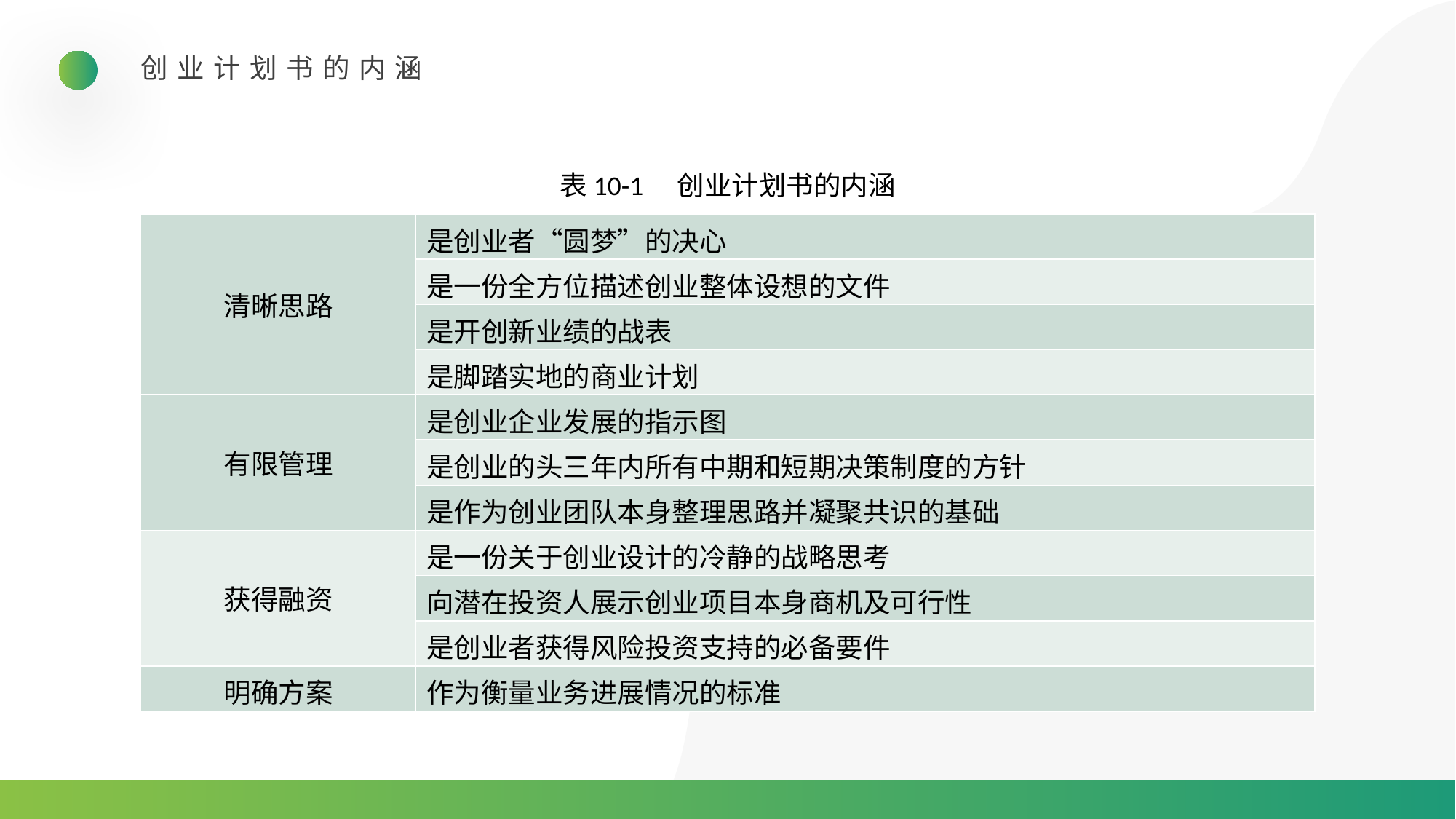

创业计划书的内涵
表10-1　创业计划书的内涵
| 清晰思路 | 是创业者“圆梦”的决心 |
| --- | --- |
|  | 是一份全方位描述创业整体设想的文件 |
|  | 是开创新业绩的战表 |
|  | 是脚踏实地的商业计划 |
| 有限管理 | 是创业企业发展的指示图 |
|  | 是创业的头三年内所有中期和短期决策制度的方针 |
|  | 是作为创业团队本身整理思路并凝聚共识的基础 |
| 获得融资 | 是一份关于创业设计的冷静的战略思考 |
|  | 向潜在投资人展示创业项目本身商机及可行性 |
|  | 是创业者获得风险投资支持的必备要件 |
| 明确方案 | 作为衡量业务进展情况的标准 |